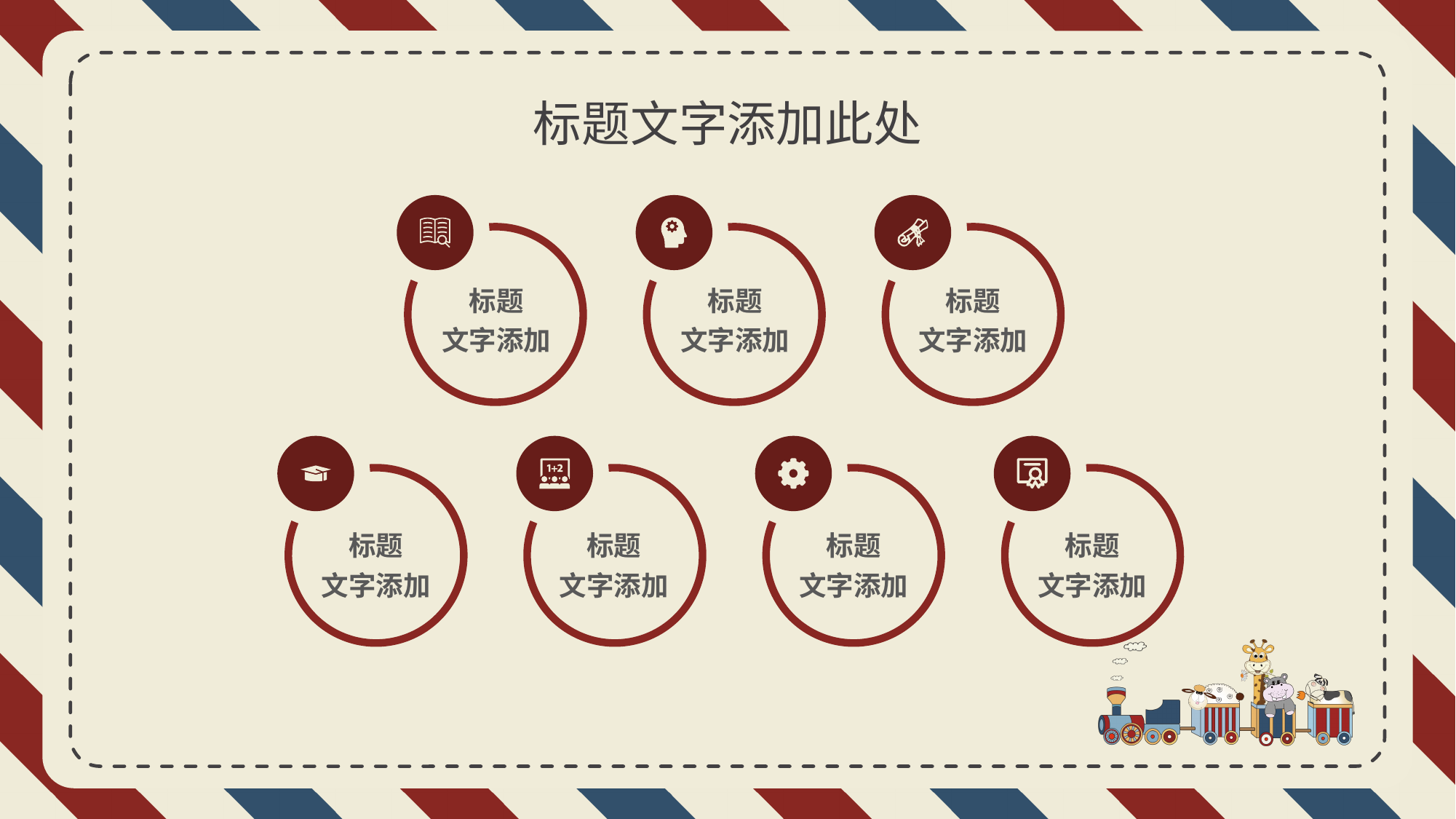

标题文字添加此处

标题
文字添加

标题
文字添加

标题
文字添加

标题
文字添加

标题
文字添加

标题
文字添加

标题
文字添加